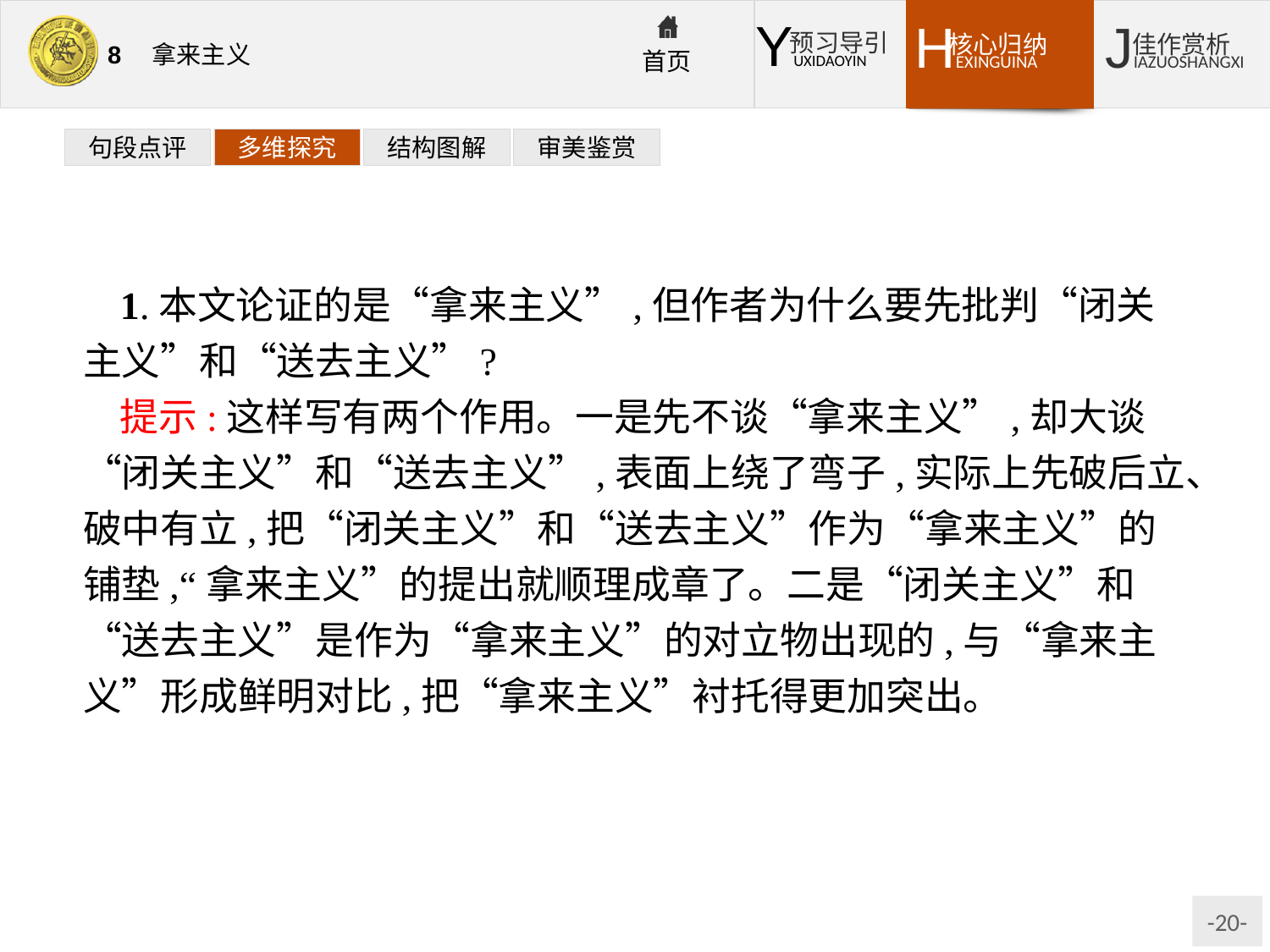

句段点评
多维探究
结构图解
审美鉴赏
1.本文论证的是“拿来主义”,但作者为什么要先批判“闭关主义”和“送去主义”?
提示:这样写有两个作用。一是先不谈“拿来主义”,却大谈“闭关主义”和“送去主义”,表面上绕了弯子,实际上先破后立、破中有立,把“闭关主义”和“送去主义”作为“拿来主义”的铺垫,“拿来主义”的提出就顺理成章了。二是“闭关主义”和“送去主义”是作为“拿来主义”的对立物出现的,与“拿来主义”形成鲜明对比,把“拿来主义”衬托得更加突出。